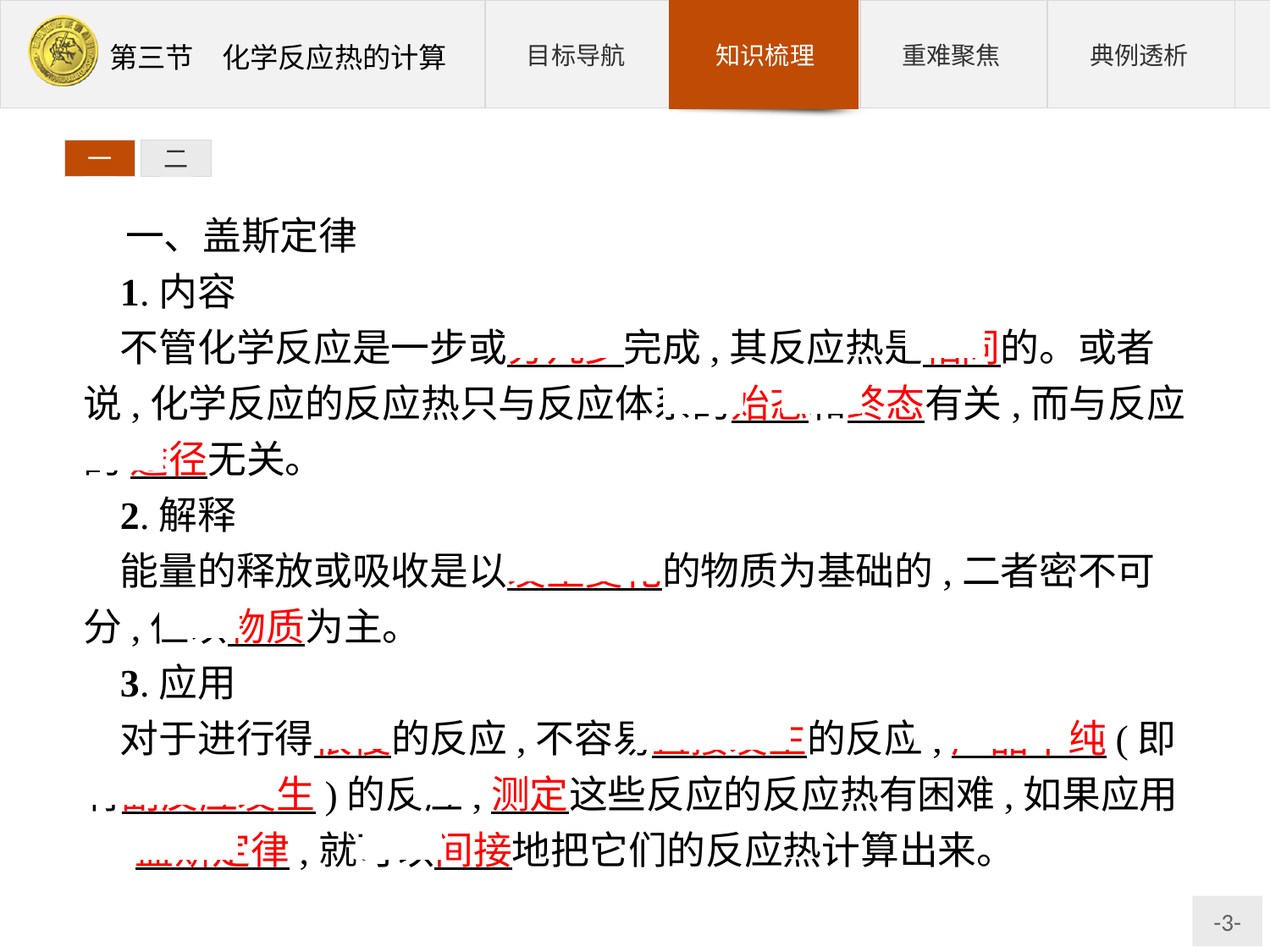

一
二
一、盖斯定律
1.内容
不管化学反应是一步或分几步完成,其反应热是相同的。或者说,化学反应的反应热只与反应体系的始态和终态有关,而与反应的 途径无关。
2.解释
能量的释放或吸收是以发生变化的物质为基础的,二者密不可分,但以物质为主。
3.应用
对于进行得很慢的反应,不容易直接发生的反应,产品不纯(即有副反应发生)的反应,测定这些反应的反应热有困难,如果应用       盖斯定律,就可以间接地把它们的反应热计算出来。